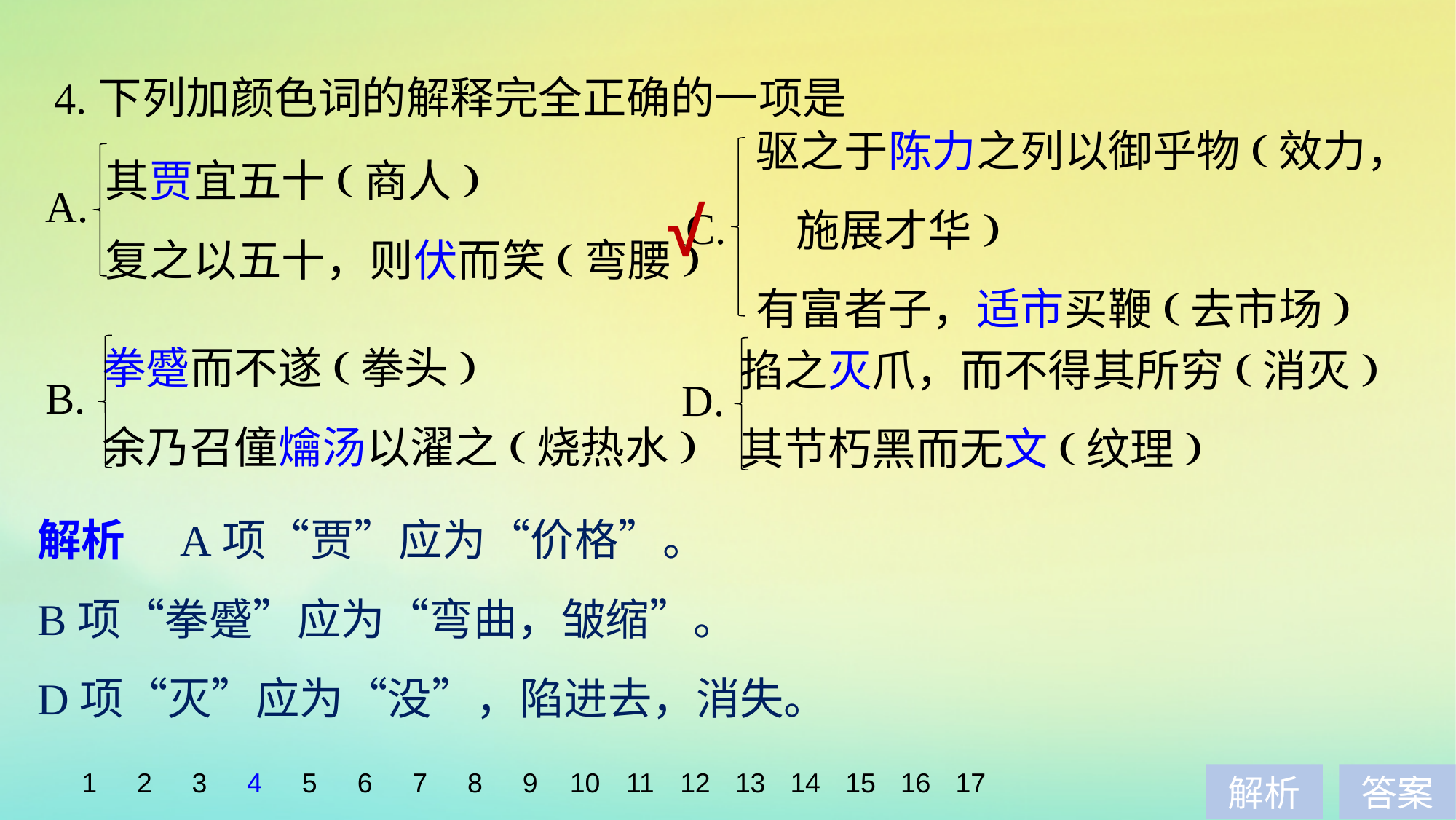

4.下列加颜色词的解释完全正确的一项是
驱之于陈力之列以御乎物(效力，
   施展才华)
有富者子，适市买鞭(去市场)
其贾宜五十(商人)
复之以五十，则伏而笑(弯腰)

A.
√
C.
拳蹙而不遂(拳头)
余乃召僮爚汤以濯之(烧热水)
掐之灭爪，而不得其所穷(消灭)
其节朽黑而无文(纹理)

B.
D.
解析　A项“贾”应为“价格”。
B项“拳蹙”应为“弯曲，皱缩”。
D项“灭”应为“没”，陷进去，消失。
1
2
3
4
5
6
7
8
9
10
11
12
13
14
15
16
17
解析
答案